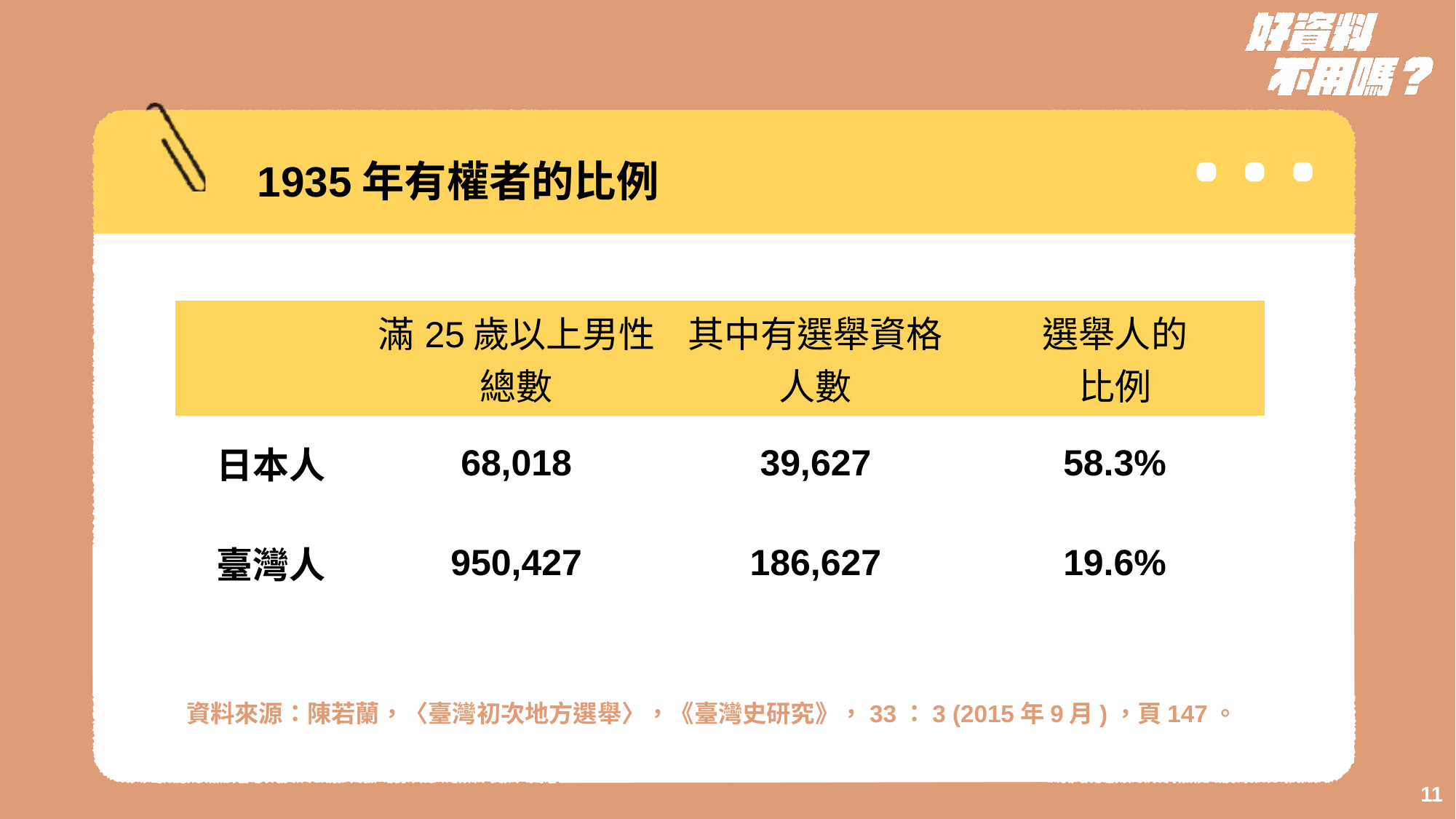

1935年有權者的比例
|  | 滿25歲以上男性總數 | 其中有選舉資格人數 | 選舉人的 比例 |
| --- | --- | --- | --- |
| 日本人 | 68,018 | 39,627 | 58.3% |
| 臺灣人 | 950,427 | 186,627 | 19.6% |
資料來源：陳若蘭，〈臺灣初次地方選舉〉，《臺灣史研究》，33：3 (2015年9月)，頁147。